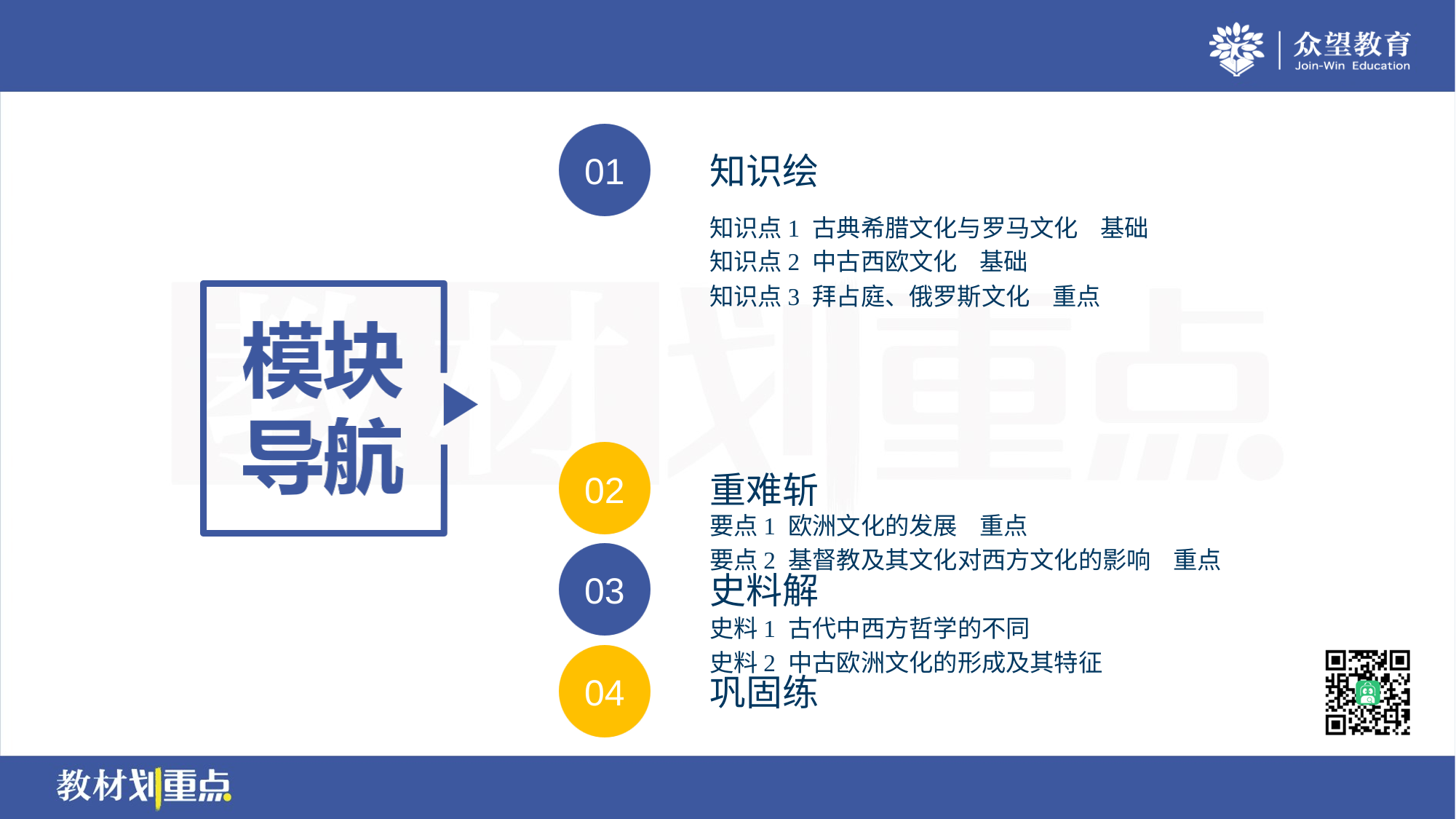

知识点1 古典希腊文化与罗马文化    基础
知识点2 中古西欧文化    基础
知识点3 拜占庭、俄罗斯文化    重点
要点1 欧洲文化的发展    重点
要点2 基督教及其文化对西方文化的影响    重点
史料1 古代中西方哲学的不同
史料2 中古欧洲文化的形成及其特征